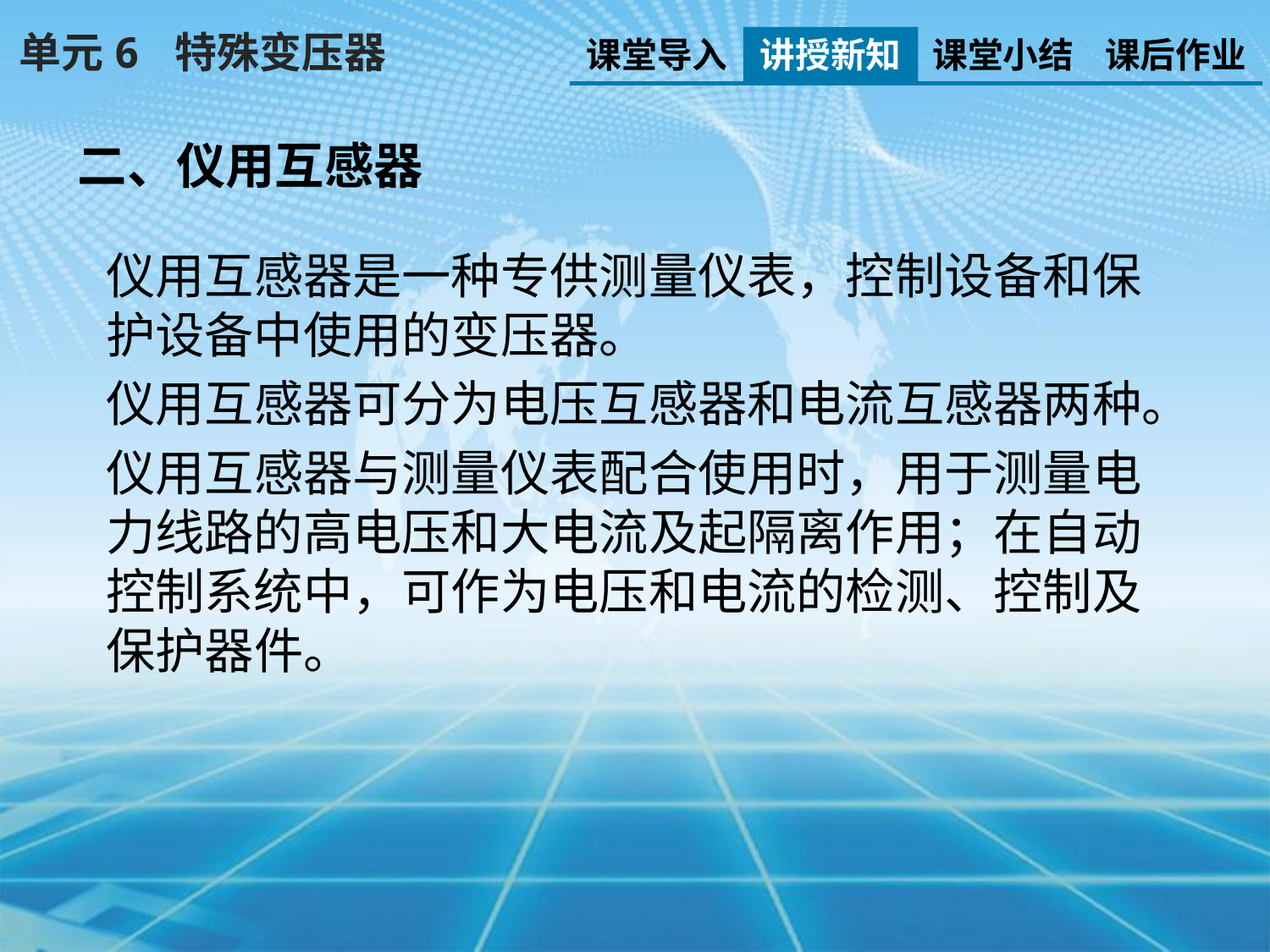

单元6 特殊变压器
课堂导入
讲授新知
课堂小结
课后作业
二、仪用互感器
仪用互感器是一种专供测量仪表，控制设备和保护设备中使用的变压器。
仪用互感器可分为电压互感器和电流互感器两种。
仪用互感器与测量仪表配合使用时，用于测量电力线路的高电压和大电流及起隔离作用；在自动控制系统中，可作为电压和电流的检测、控制及保护器件。